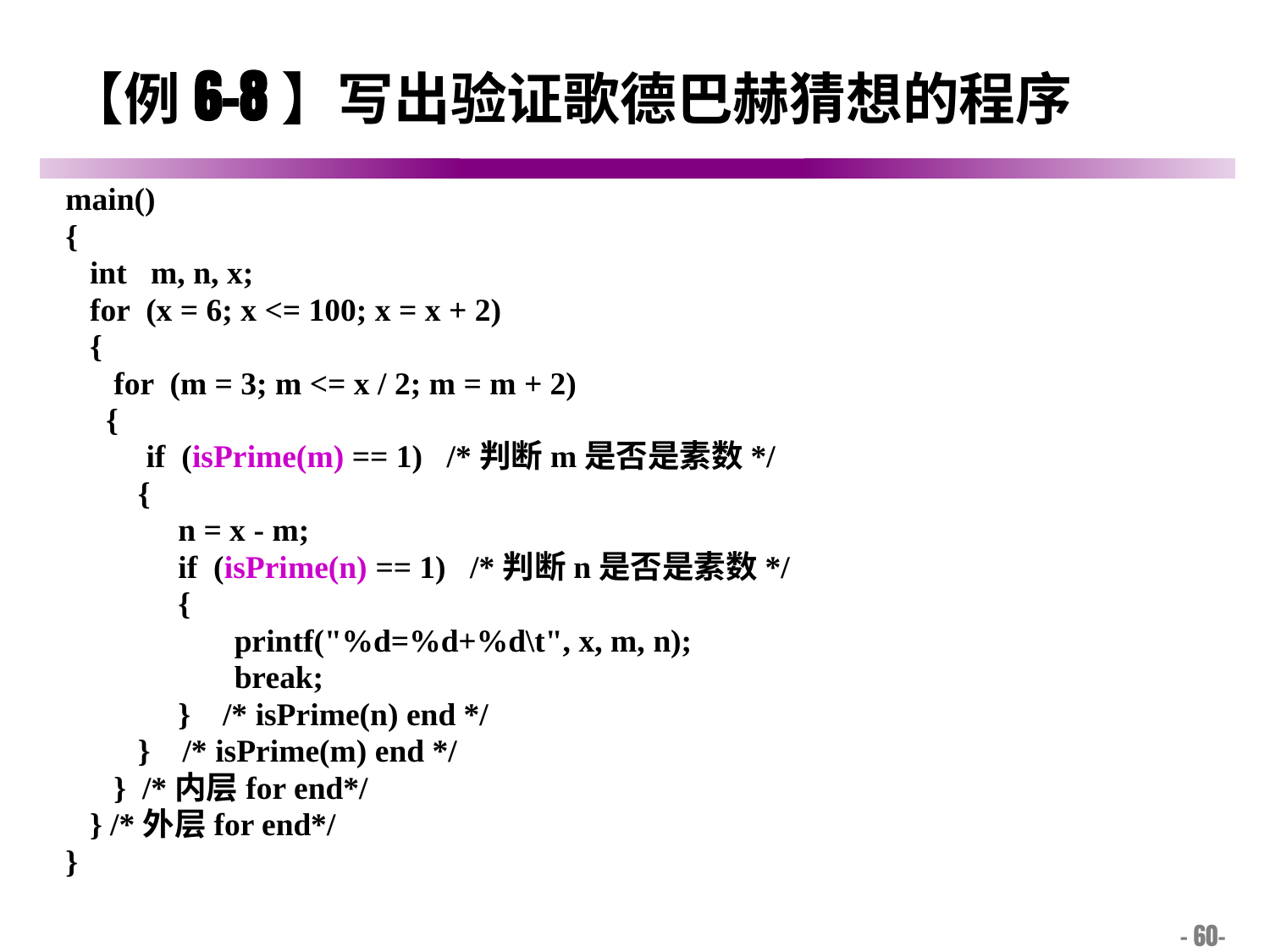

# 【例6-8】写出验证歌德巴赫猜想的程序
main()
{
   int   m, n, x;
   for  (x = 6; x <= 100; x = x + 2)
   {
      for  (m = 3; m <= x / 2; m = m + 2)
     {
          if  (isPrime(m) == 1)   /*判断m是否是素数*/
         {
              n = x - m;
              if  (isPrime(n) == 1)   /*判断n是否是素数*/
              {
                     printf("%d=%d+%d\t", x, m, n);
                     break;
              }    /* isPrime(n) end */
         }    /* isPrime(m) end */
      }  /*内层for end*/
   } /*外层for end*/
}
 - 60-